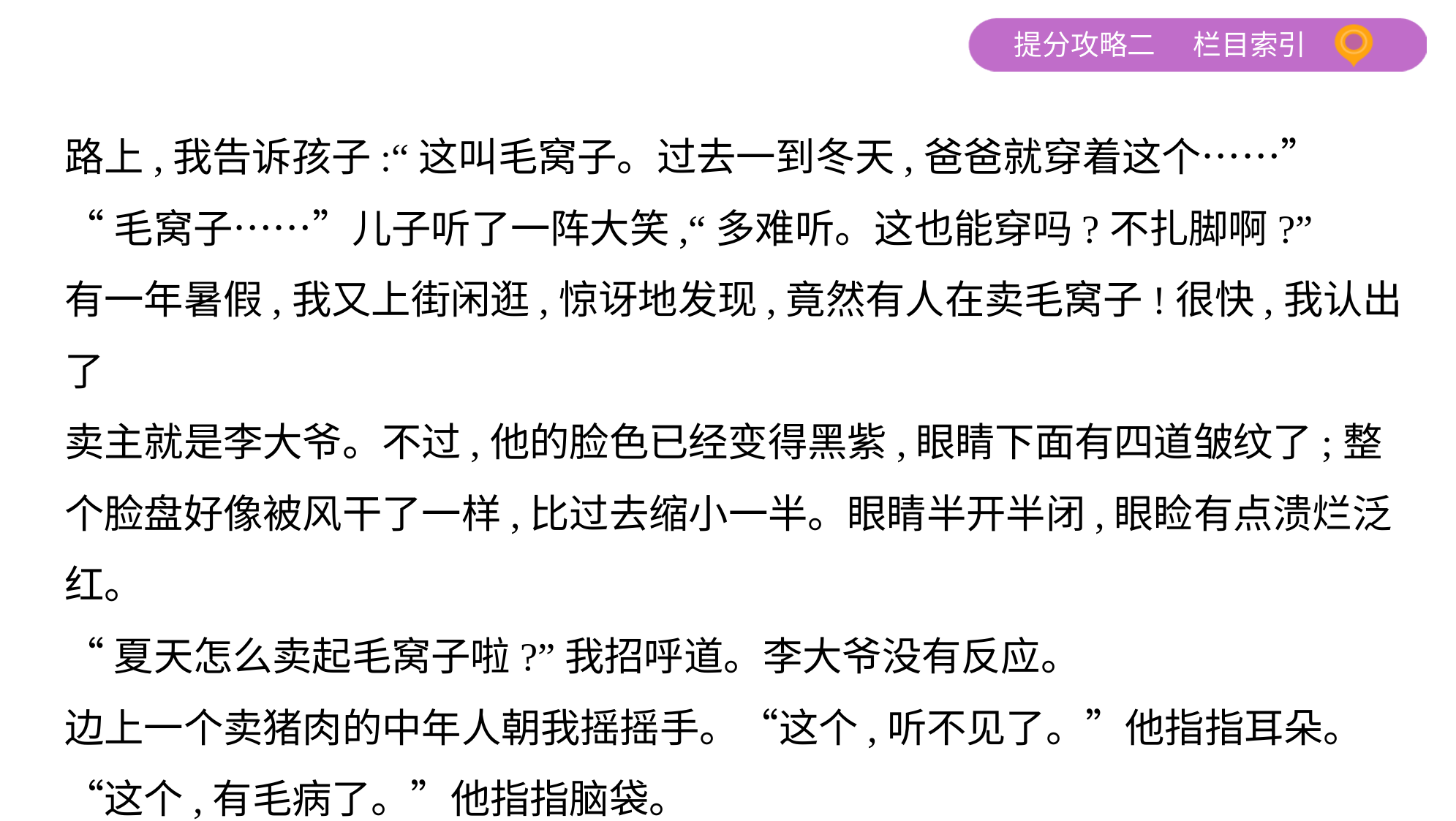

路上,我告诉孩子:“这叫毛窝子。过去一到冬天,爸爸就穿着这个……”
“毛窝子……”儿子听了一阵大笑,“多难听。这也能穿吗?不扎脚啊?”
有一年暑假,我又上街闲逛,惊讶地发现,竟然有人在卖毛窝子!很快,我认出了
卖主就是李大爷。不过,他的脸色已经变得黑紫,眼睛下面有四道皱纹了;整
个脸盘好像被风干了一样,比过去缩小一半。眼睛半开半闭,眼睑有点溃烂泛
红。
“夏天怎么卖起毛窝子啦?”我招呼道。李大爷没有反应。
边上一个卖猪肉的中年人朝我摇摇手。“这个,听不见了。”他指指耳朵。
“这个,有毛病了。”他指指脑袋。